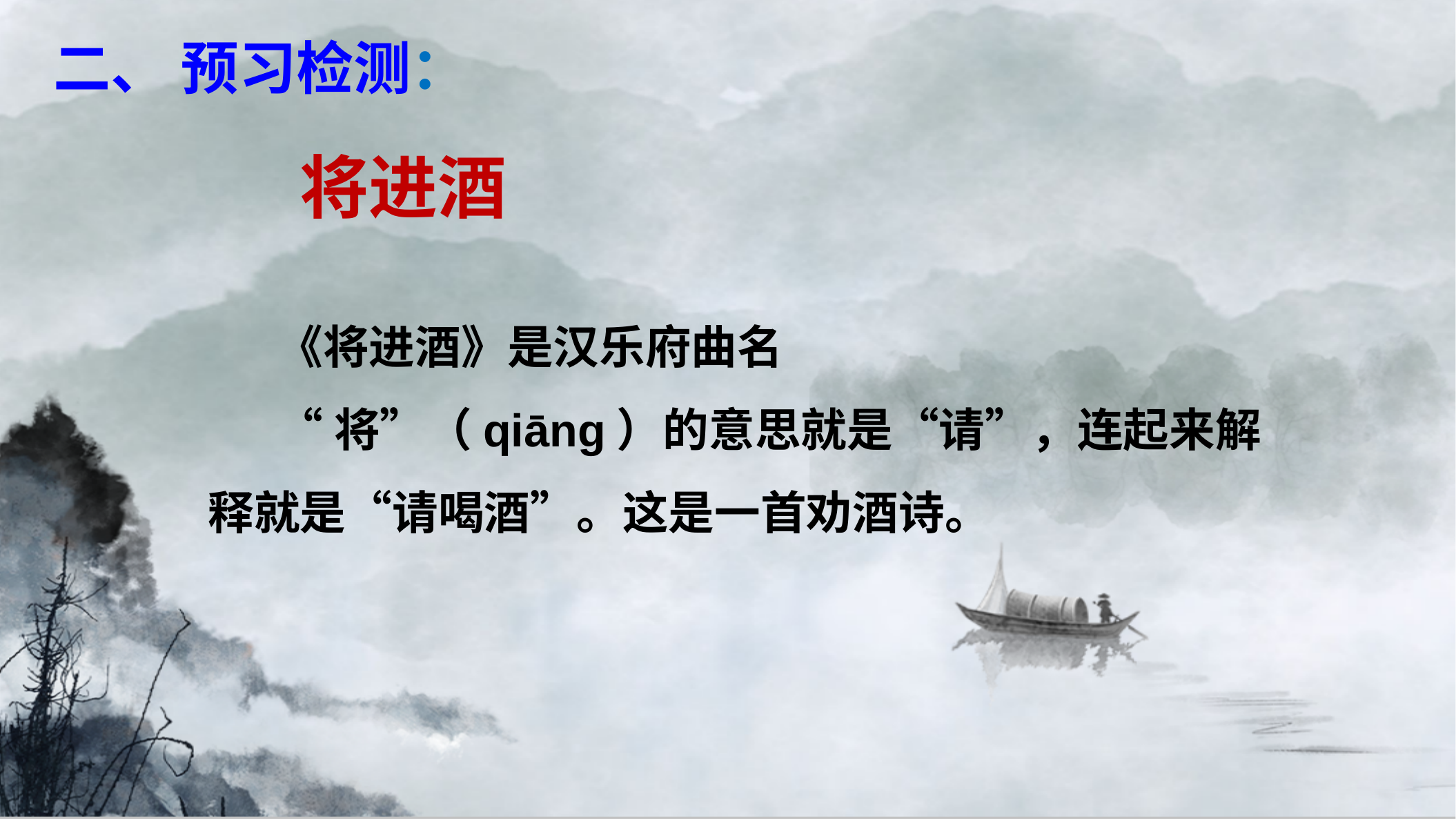

二、 预习检测：
将进酒
《将进酒》是汉乐府曲名
“将”（qiāng）的意思就是“请”，连起来解释就是“请喝酒”。这是一首劝酒诗。